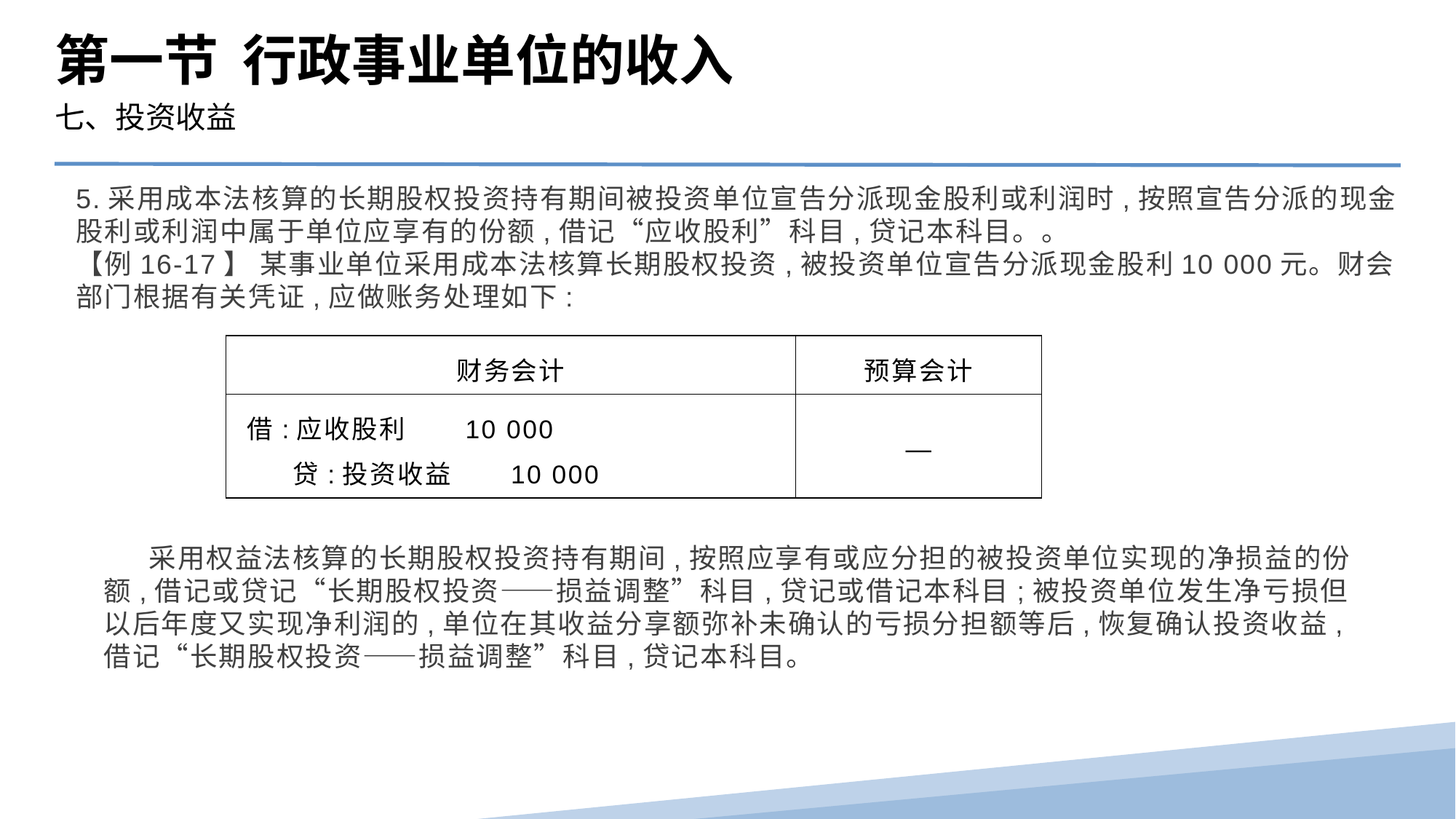

第一节  行政事业单位的收入
七、投资收益
5.采用成本法核算的长期股权投资持有期间被投资单位宣告分派现金股利或利润时,按照宣告分派的现金股利或利润中属于单位应享有的份额,借记“应收股利”科目,贷记本科目。。
【例16-17】 某事业单位采用成本法核算长期股权投资,被投资单位宣告分派现金股利10 000元。财会部门根据有关凭证,应做账务处理如下:

| 财务会计 | 预算会计 |
| --- | --- |
| 借:应收股利 10 000 贷:投资收益 10 000 | — |
     采用权益法核算的长期股权投资持有期间,按照应享有或应分担的被投资单位实现的净损益的份额,借记或贷记“长期股权投资——损益调整”科目,贷记或借记本科目;被投资单位发生净亏损但以后年度又实现净利润的,单位在其收益分享额弥补未确认的亏损分担额等后,恢复确认投资收益,借记“长期股权投资——损益调整”科目,贷记本科目。